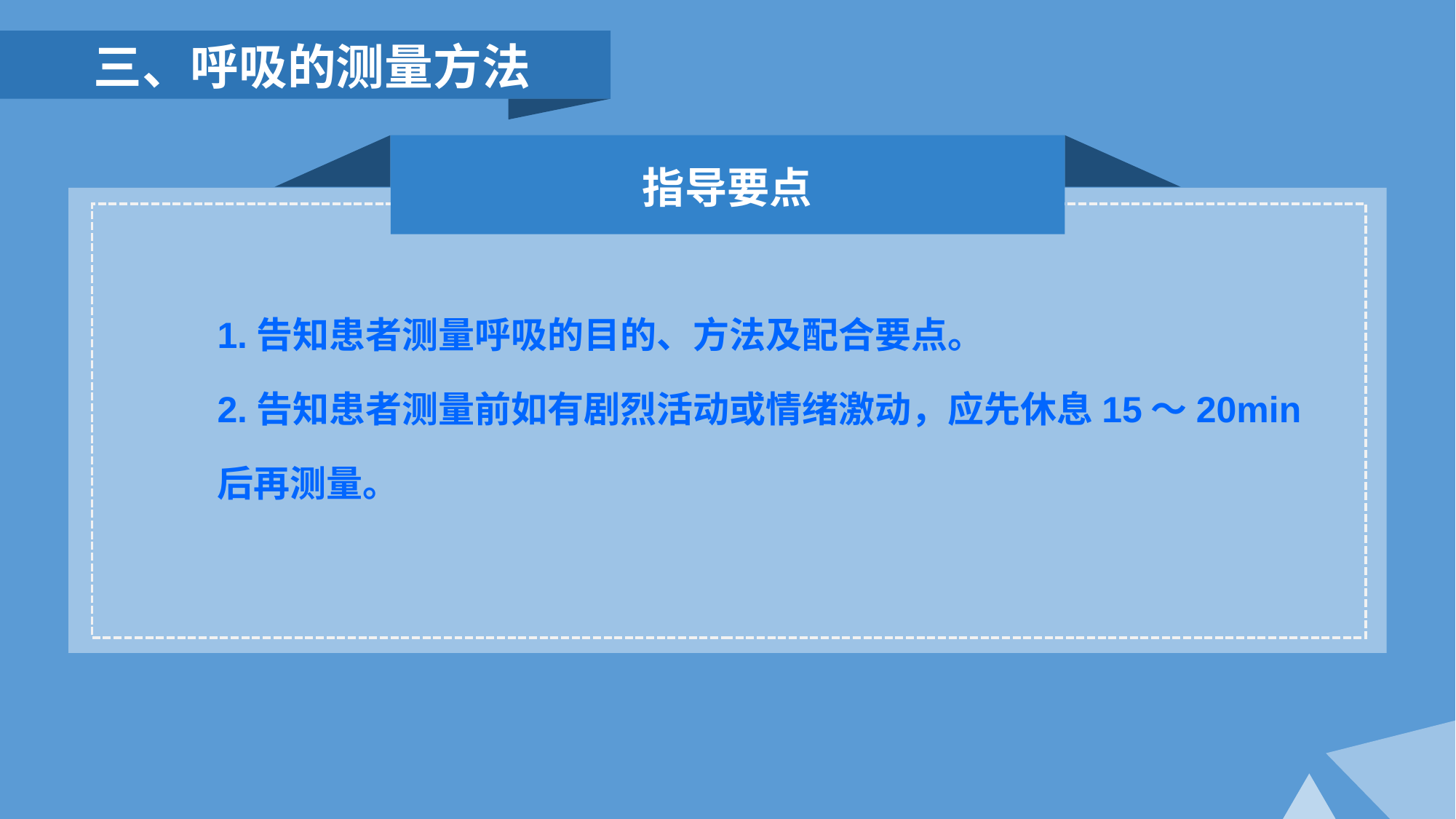

三、呼吸的测量方法

指导要点

1.告知患者测量呼吸的目的、方法及配合要点。
2.告知患者测量前如有剧烈活动或情绪激动，应先休息15～20min后再测量。